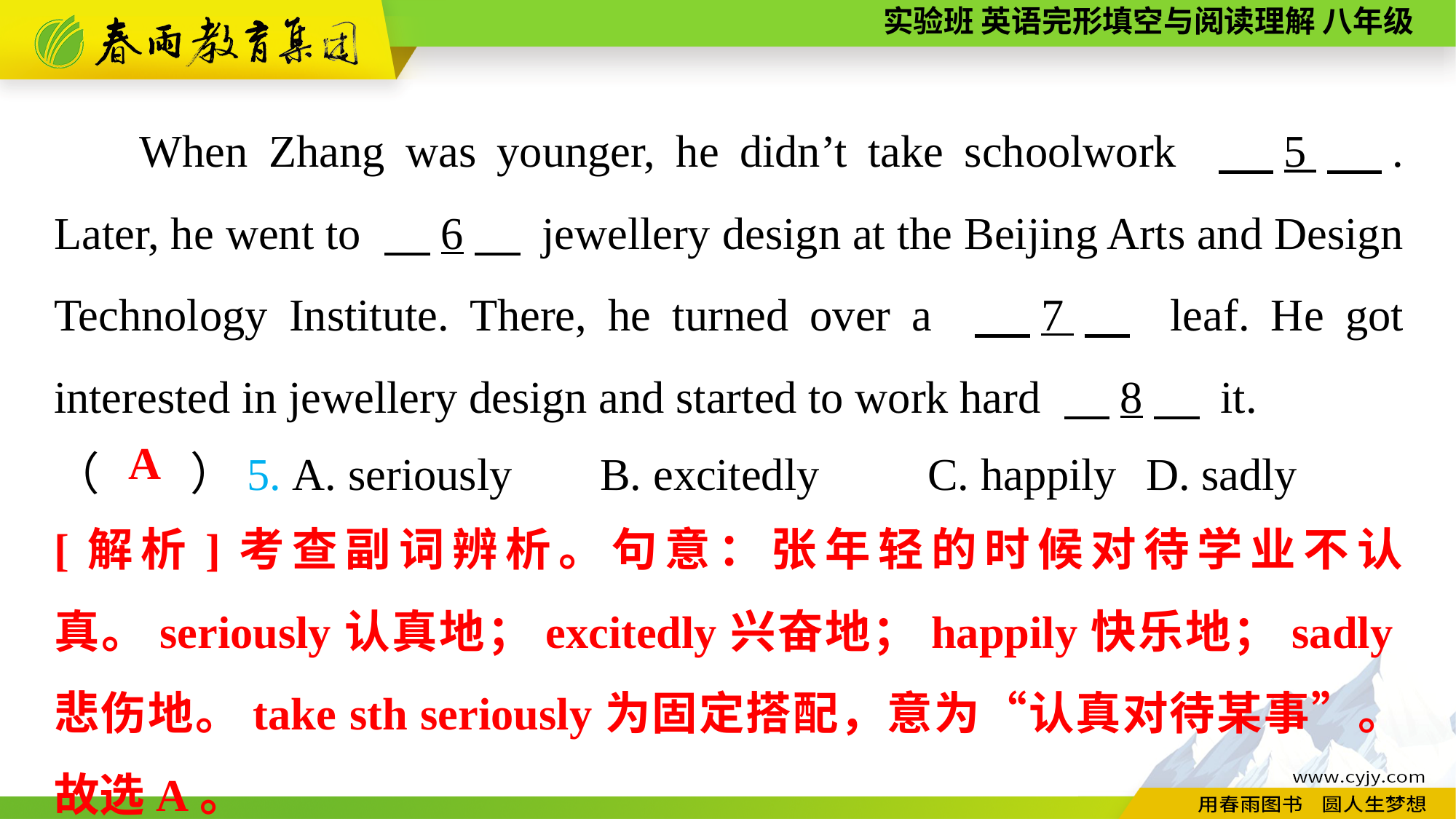

When Zhang was younger, he didn’t take schoolwork 　5　. Later, he went to 　6　 jewellery design at the Beijing Arts and Design Technology Institute. There, he turned over a 　7　 leaf. He got interested in jewellery design and started to work hard 　8　 it.
（　　）5. A. seriously	B. excitedly	C. happily	D. sadly
A
[解析]考查副词辨析。句意：张年轻的时候对待学业不认真。seriously认真地；excitedly兴奋地；happily快乐地；sadly悲伤地。take sth seriously为固定搭配，意为“认真对待某事”。故选A。